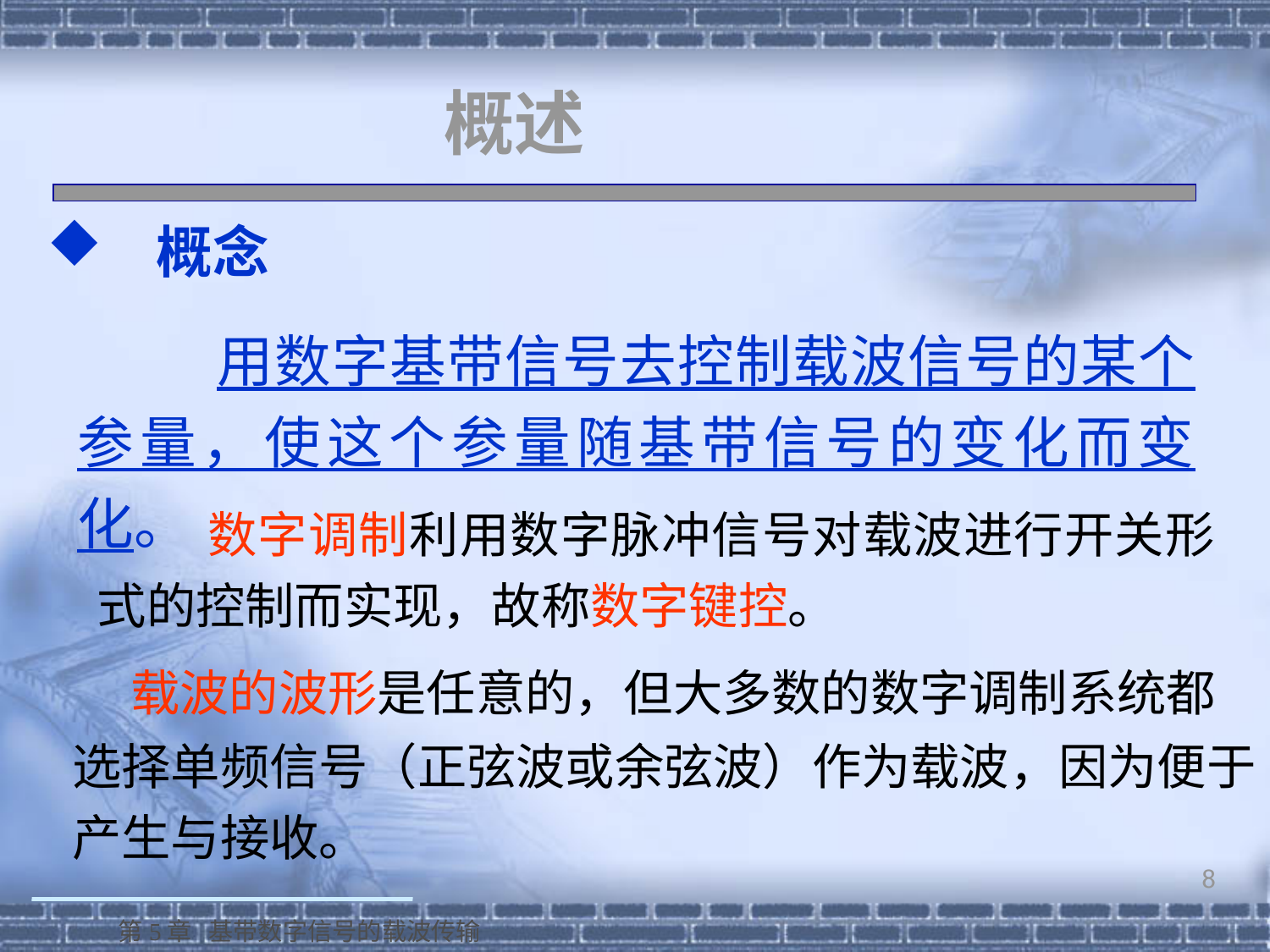

# 概述
   概念

         用数字基带信号去控制载波信号的某个参量，使这个参量随基带信号的变化而变化。

        数字调制利用数字脉冲信号对载波进行开关形式的控制而实现，故称数字键控。
   载波的波形是任意的，但大多数的数字调制系统都选择单频信号（正弦波或余弦波）作为载波，因为便于产生与接收。
8